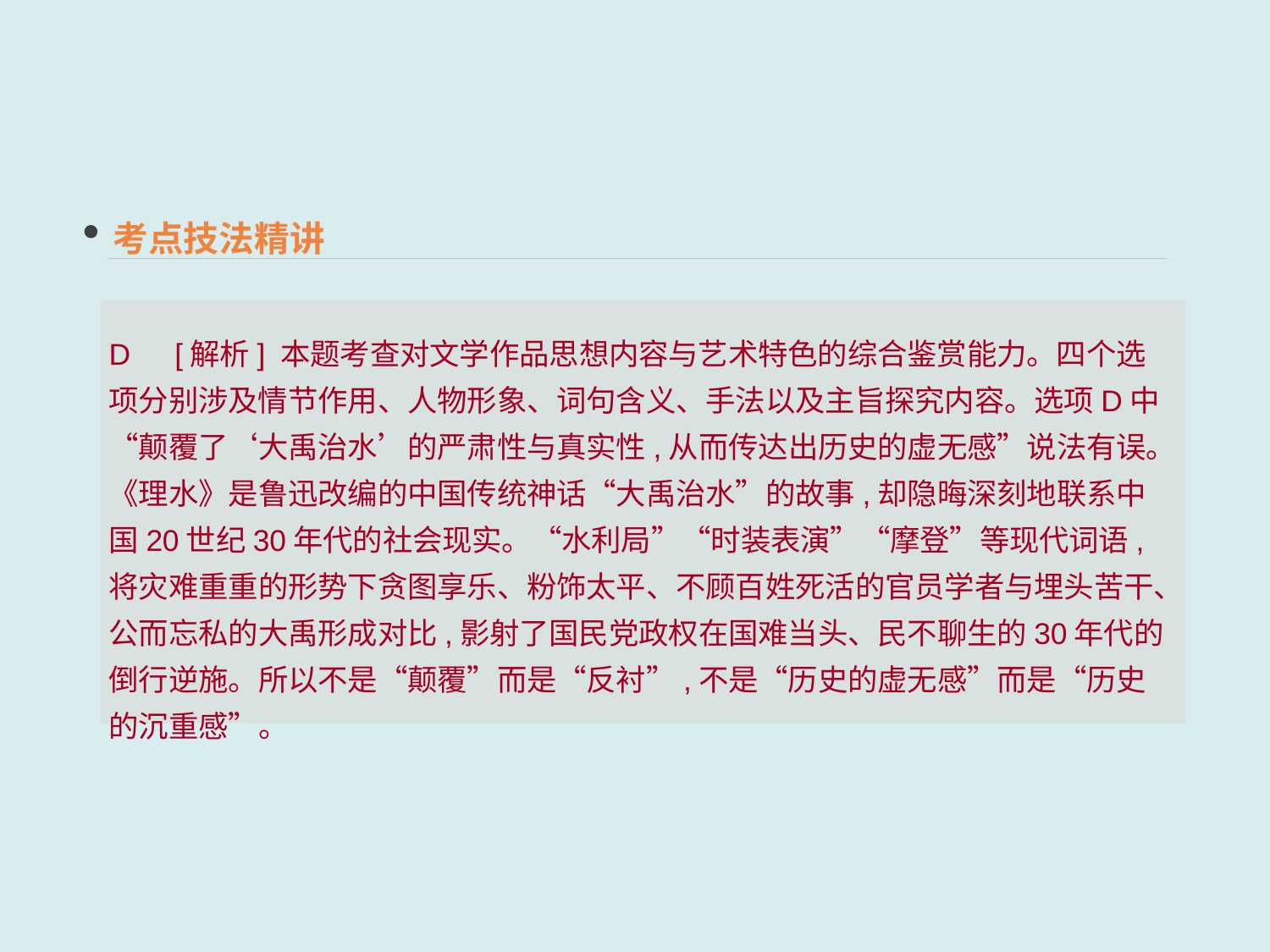

考点技法精讲

D　[解析] 本题考查对文学作品思想内容与艺术特色的综合鉴赏能力。四个选项分别涉及情节作用、人物形象、词句含义、手法以及主旨探究内容。选项D中“颠覆了‘大禹治水’的严肃性与真实性,从而传达出历史的虚无感”说法有误。《理水》是鲁迅改编的中国传统神话“大禹治水”的故事,却隐晦深刻地联系中国20世纪30年代的社会现实。“水利局”“时装表演”“摩登”等现代词语,将灾难重重的形势下贪图享乐、粉饰太平、不顾百姓死活的官员学者与埋头苦干、公而忘私的大禹形成对比,影射了国民党政权在国难当头、民不聊生的30年代的倒行逆施。所以不是“颠覆”而是“反衬”,不是“历史的虚无感”而是“历史的沉重感”。